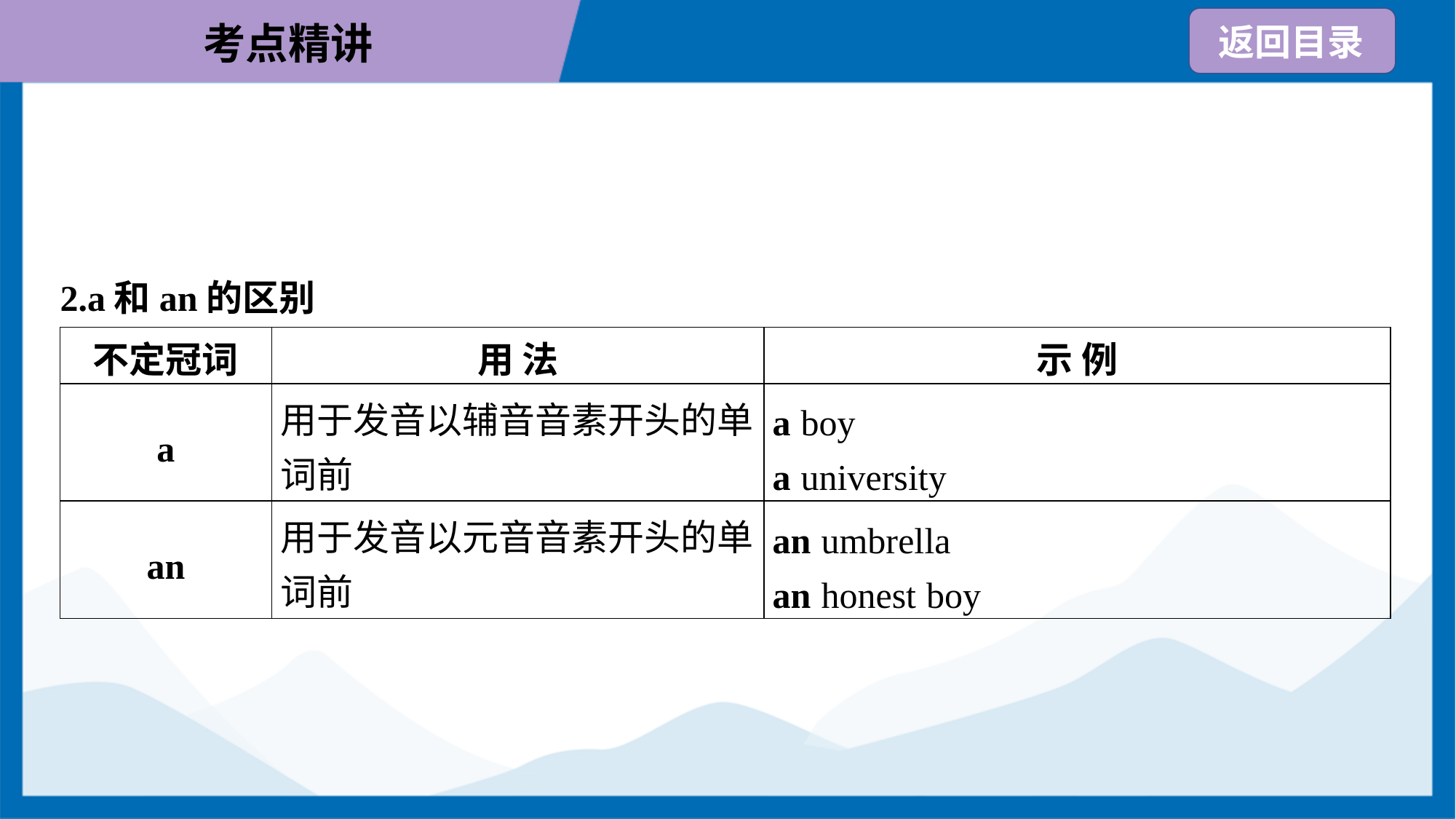

2.a和an的区别
| 不定冠词 | 用 法 | 示 例 |
| --- | --- | --- |
| a | 用于发音以辅音音素开头的单 词前 | a boy a university |
| an | 用于发音以元音音素开头的单 词前 | an umbrella an honest boy |